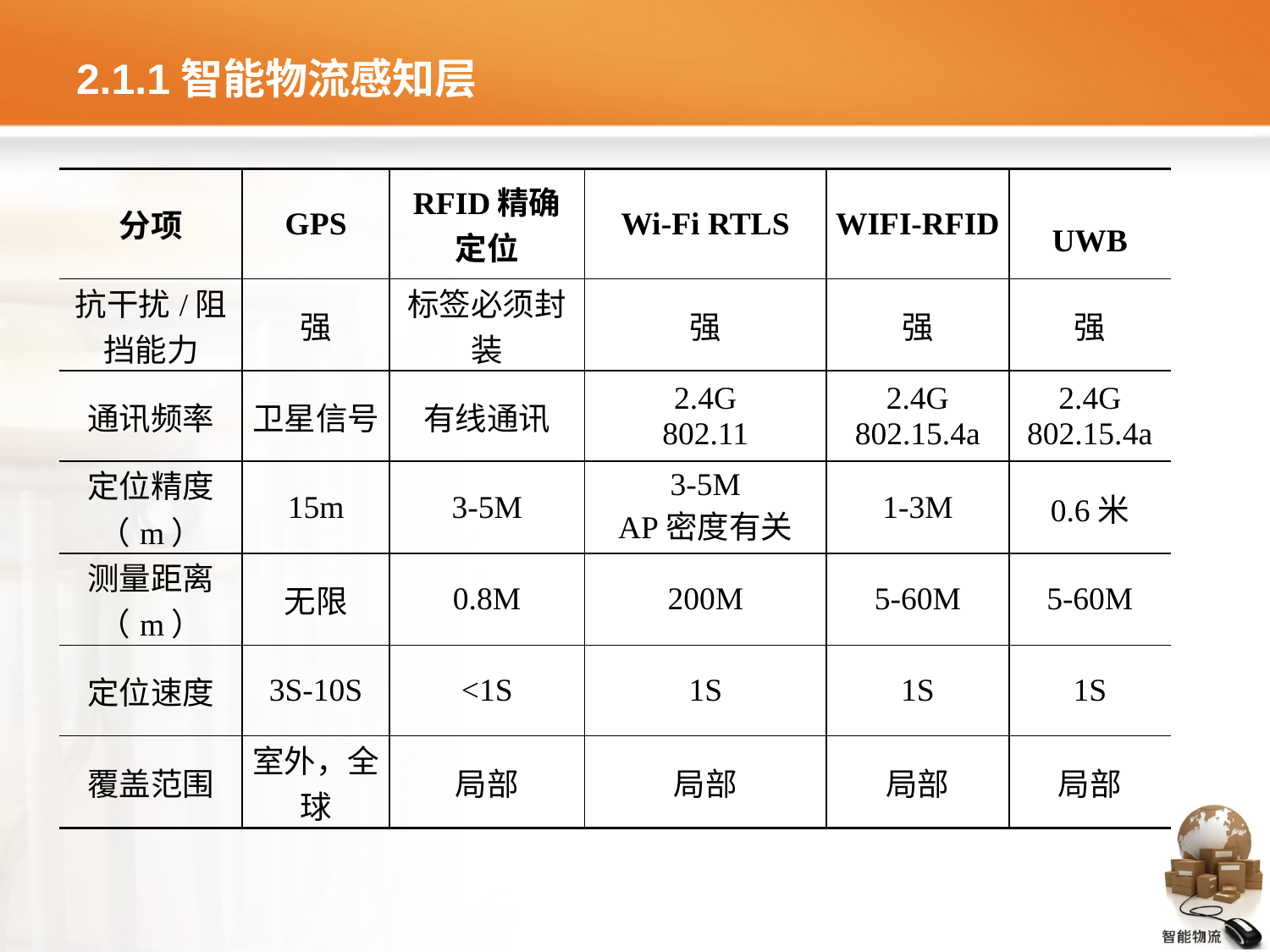

# 2.1.1智能物流感知层
| 分项 | GPS | RFID精确定位 | Wi-Fi RTLS | WIFI-RFID | UWB |
| --- | --- | --- | --- | --- | --- |
| 抗干扰/阻挡能力 | 强 | 标签必须封装 | 强 | 强 | 强 |
| 通讯频率 | 卫星信号 | 有线通讯 | 2.4G 802.11 | 2.4G 802.15.4a | 2.4G 802.15.4a |
| 定位精度（m） | 15m | 3-5M | 3-5M AP密度有关 | 1-3M | 0.6米 |
| 测量距离（m） | 无限 | 0.8M | 200M | 5-60M | 5-60M |
| 定位速度 | 3S-10S | <1S | 1S | 1S | 1S |
| 覆盖范围 | 室外，全球 | 局部 | 局部 | 局部 | 局部 |